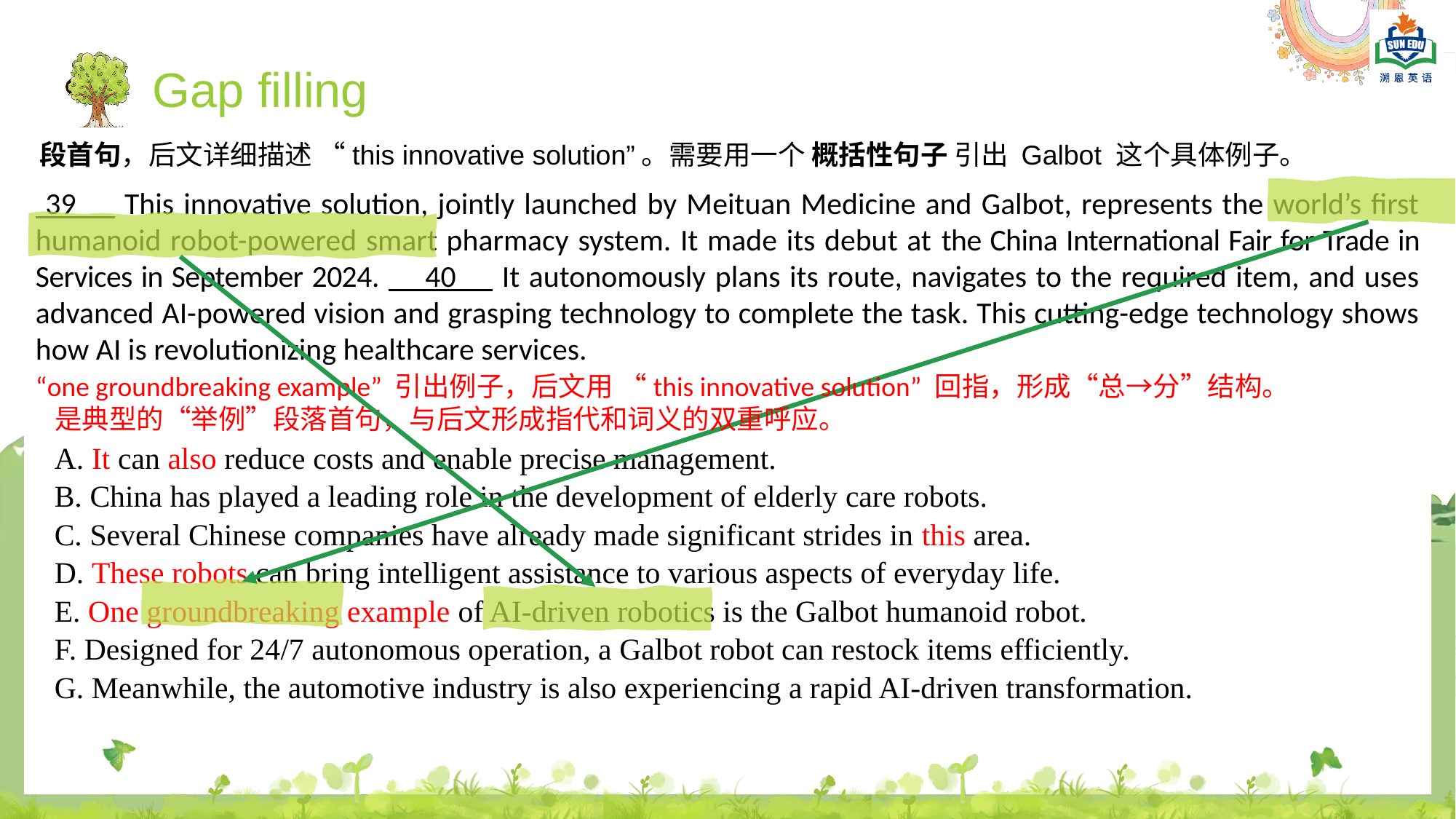

Gap filling
段首句，后文详细描述 “this innovative solution”。需要用一个 概括性句子 引出 Galbot 这个具体例子。
 39     This innovative solution, jointly launched by Meituan Medicine and Galbot, represents the world’s first humanoid robot-powered smart pharmacy system. It made its debut at the China International Fair for Trade in Services in September 2024.     40     It autonomously plans its route, navigates to the required item, and uses advanced AI-powered vision and grasping technology to complete the task. This cutting-edge technology shows how AI is revolutionizing healthcare services.

“one groundbreaking example” 引出例子，后文用 “this innovative solution” 回指，形成“总→分”结构。
  是典型的“举例”段落首句，与后文形成指代和词义的双重呼应。
A. It can also reduce costs and enable precise management.
B. China has played a leading role in the development of elderly care robots.
C. Several Chinese companies have already made significant strides in this area.
D. These robots can bring intelligent assistance to various aspects of everyday life.
E. One groundbreaking example of AI-driven robotics is the Galbot humanoid robot.
F. Designed for 24/7 autonomous operation, a Galbot robot can restock items efficiently.
G. Meanwhile, the automotive industry is also experiencing a rapid AI-driven transformation.